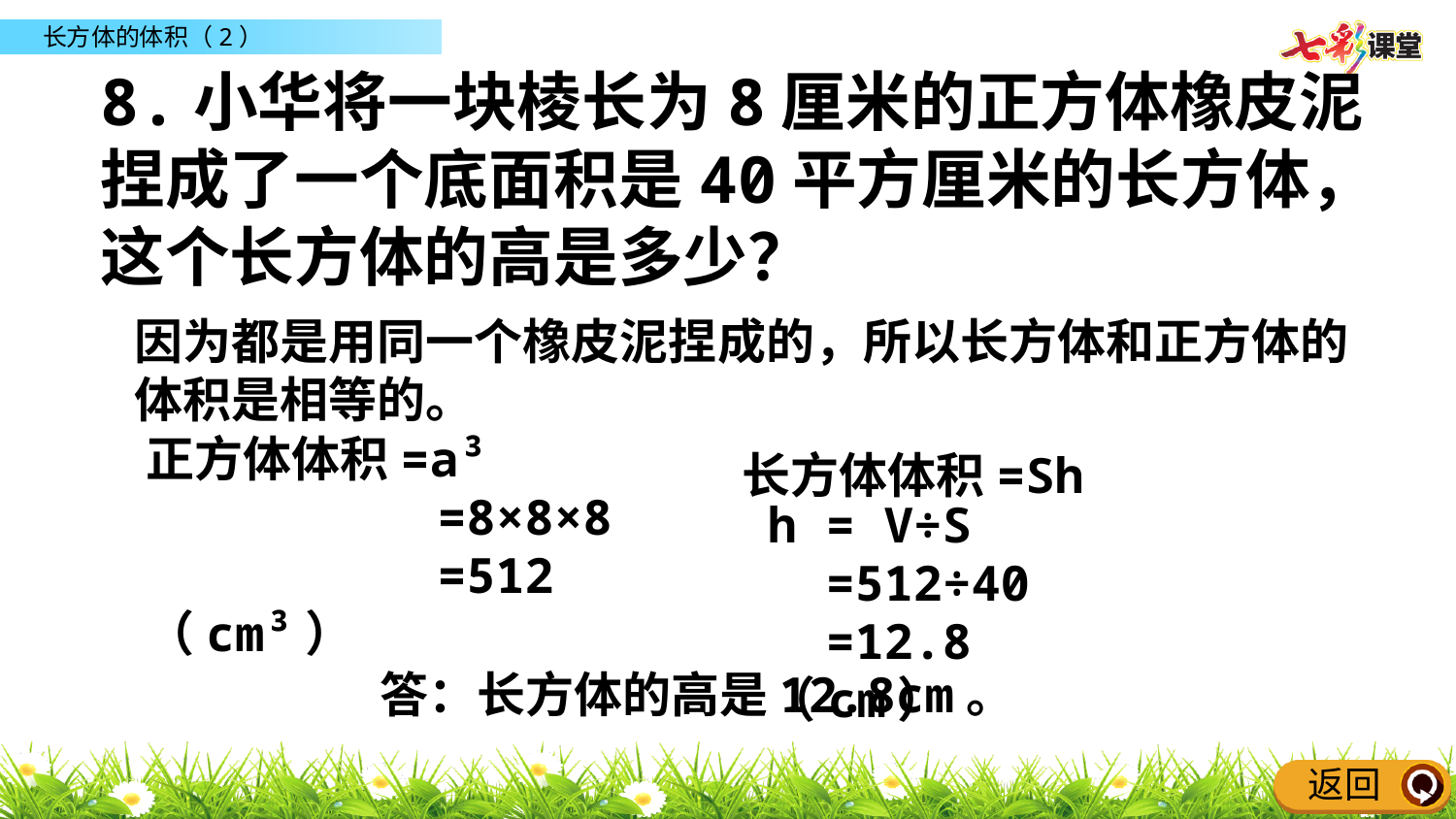

8.小华将一块棱长为8厘米的正方体橡皮泥捏成了一个底面积是40平方厘米的长方体，这个长方体的高是多少？
因为都是用同一个橡皮泥捏成的，所以长方体和正方体的体积是相等的。
正方体体积=a³
          =8×8×8
          =512（cm³）
长方体体积=Sh
h = V÷S
  =512÷40
  =12.8（cm）
答：长方体的高是12.8cm。